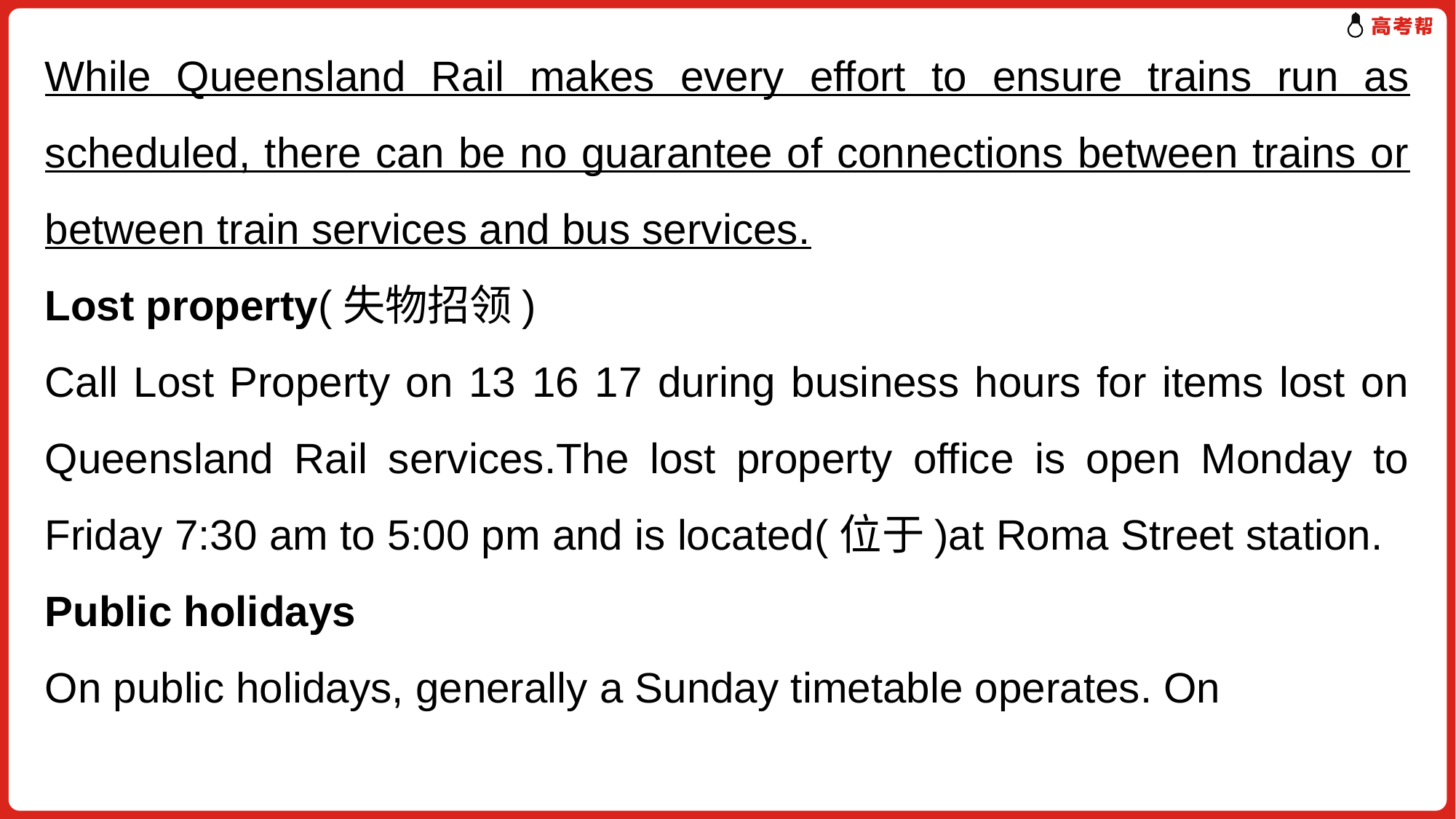

While Queensland Rail makes every effort to ensure trains run as scheduled, there can be no guarantee of connections between trains or between train services and bus services.
Lost property(失物招领)
Call Lost Property on 13 16 17 during business hours for items lost on Queensland Rail services.The lost property office is open Monday to Friday 7:30 am to 5:00 pm and is located(位于)at Roma Street station.
Public holidays
On public holidays, generally a Sunday timetable operates. On